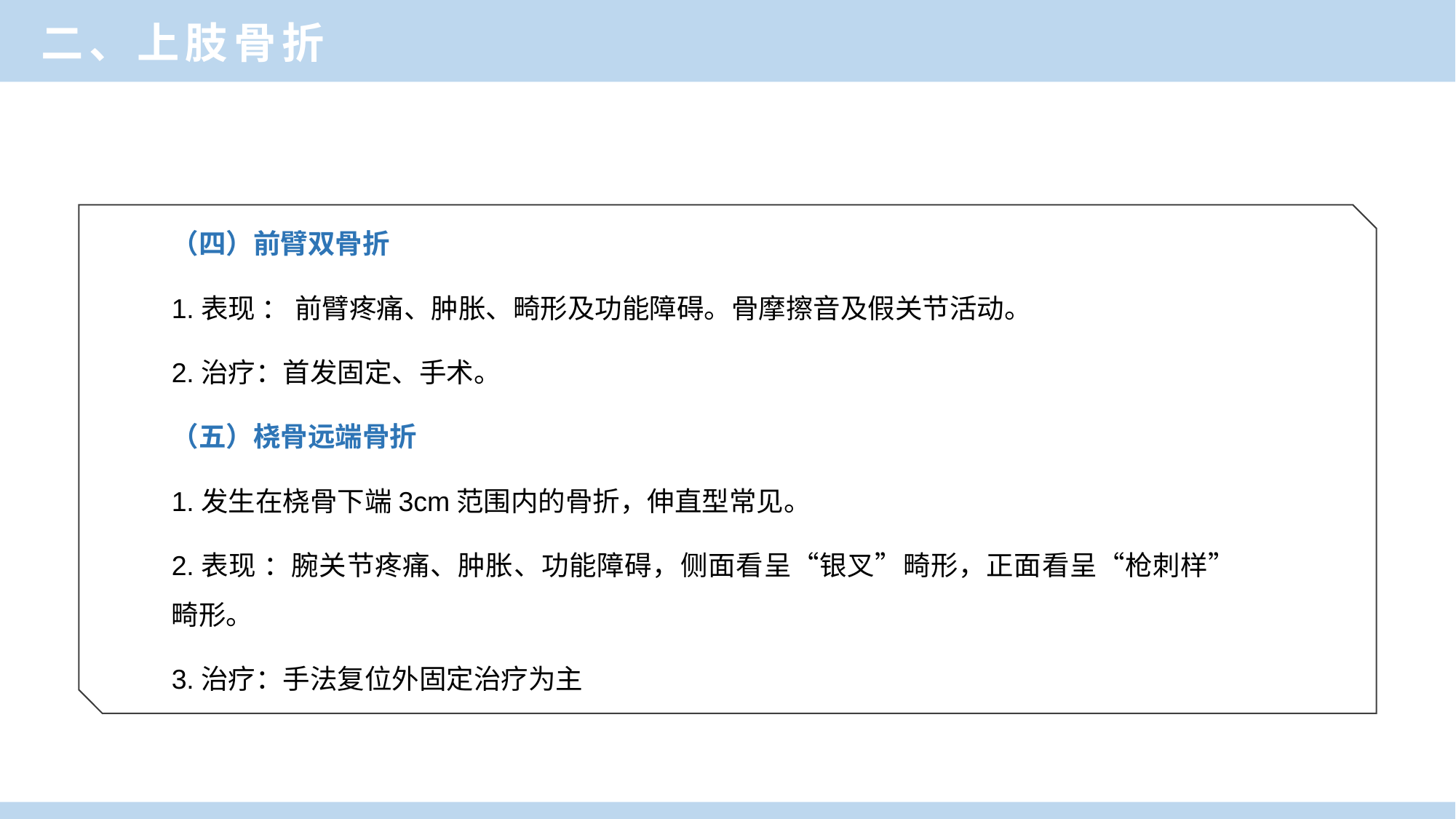

二、上肢骨折

（四）前臂双骨折
1.表现 ： 前臂疼痛、肿胀、畸形及功能障碍。骨摩擦音及假关节活动。
2.治疗：首发固定、手术。
（五）桡骨远端骨折
1.发生在桡骨下端3cm范围内的骨折，伸直型常见。
2.表现 ：腕关节疼痛、肿胀、功能障碍，侧面看呈“银叉”畸形，正面看呈“枪刺样”畸形。
3.治疗：手法复位外固定治疗为主